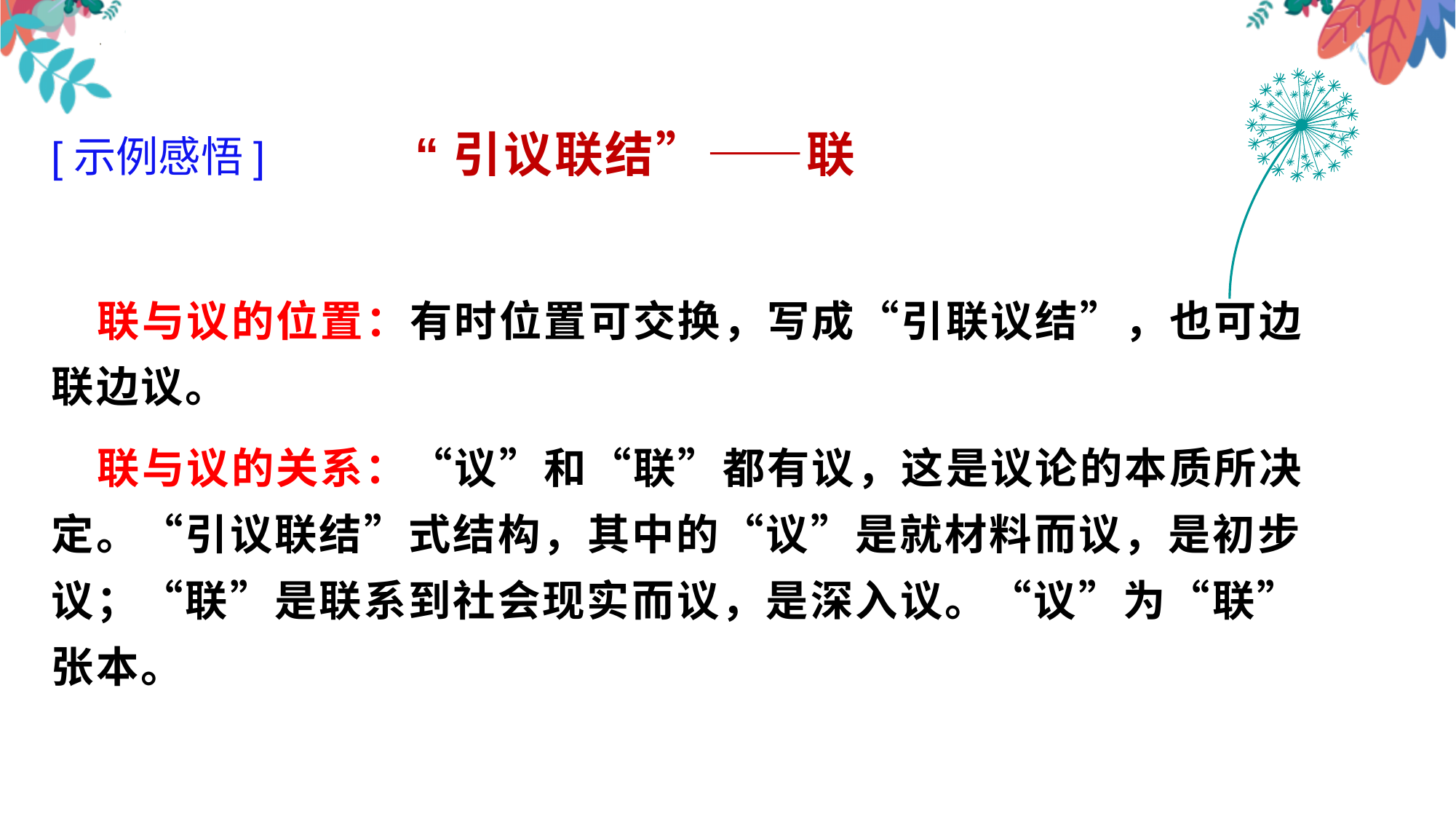

[示例感悟]            “引议联结”——联

   联与议的位置：有时位置可交换，写成“引联议结”，也可边联边议。
   联与议的关系：“议”和“联”都有议，这是议论的本质所决定。“引议联结”式结构，其中的“议”是就材料而议，是初步议；“联”是联系到社会现实而议，是深入议。“议”为“联”张本。